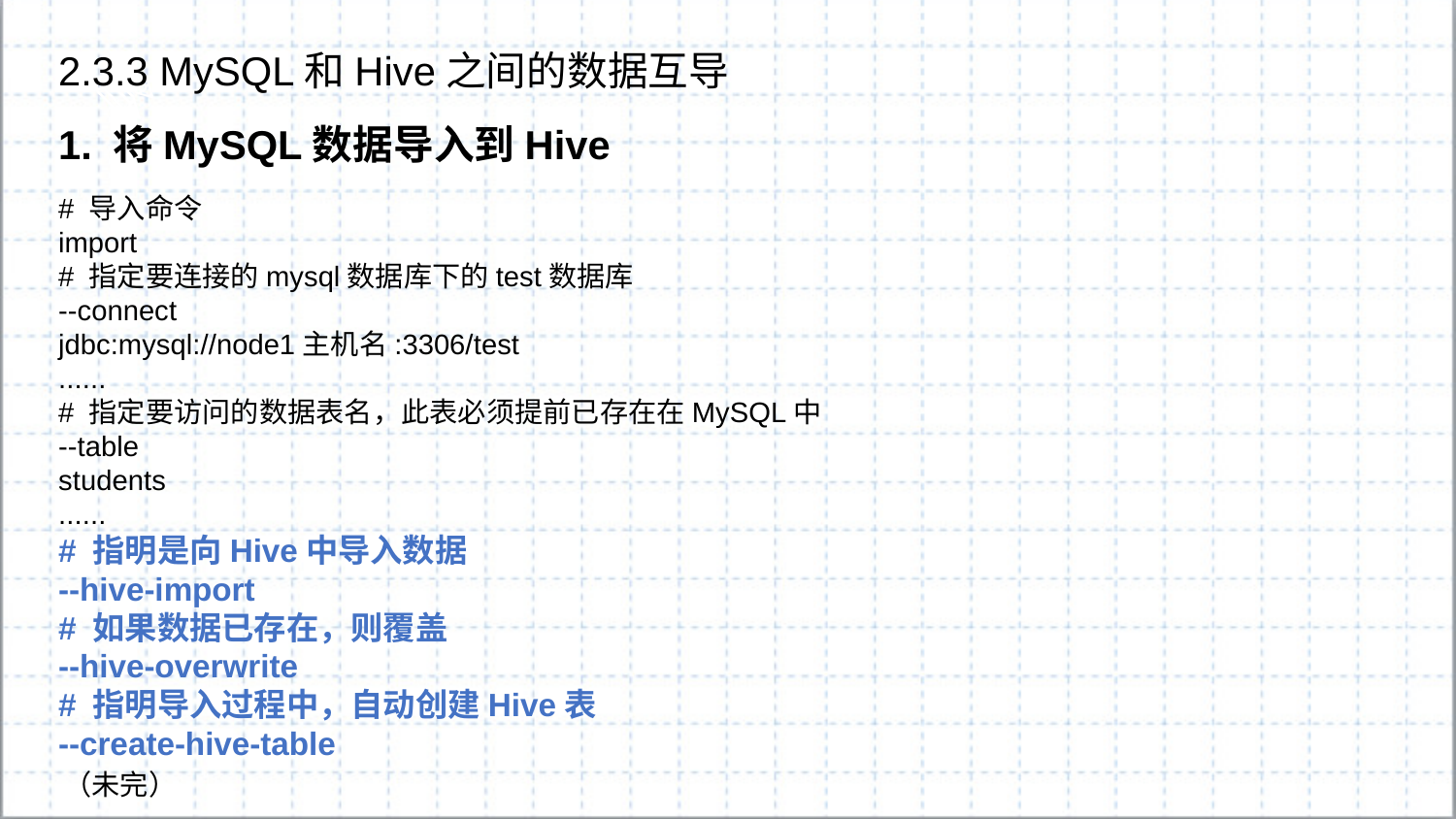

2.3.3 MySQL和Hive之间的数据互导
1. 将MySQL数据导入到Hive
# 导入命令
import
# 指定要连接的mysql数据库下的test数据库
--connect
jdbc:mysql://node1主机名:3306/test
......
# 指定要访问的数据表名，此表必须提前已存在在MySQL中
--table
students
......
# 指明是向Hive中导入数据
--hive-import
# 如果数据已存在，则覆盖
--hive-overwrite
# 指明导入过程中，自动创建Hive表
--create-hive-table
（未完）